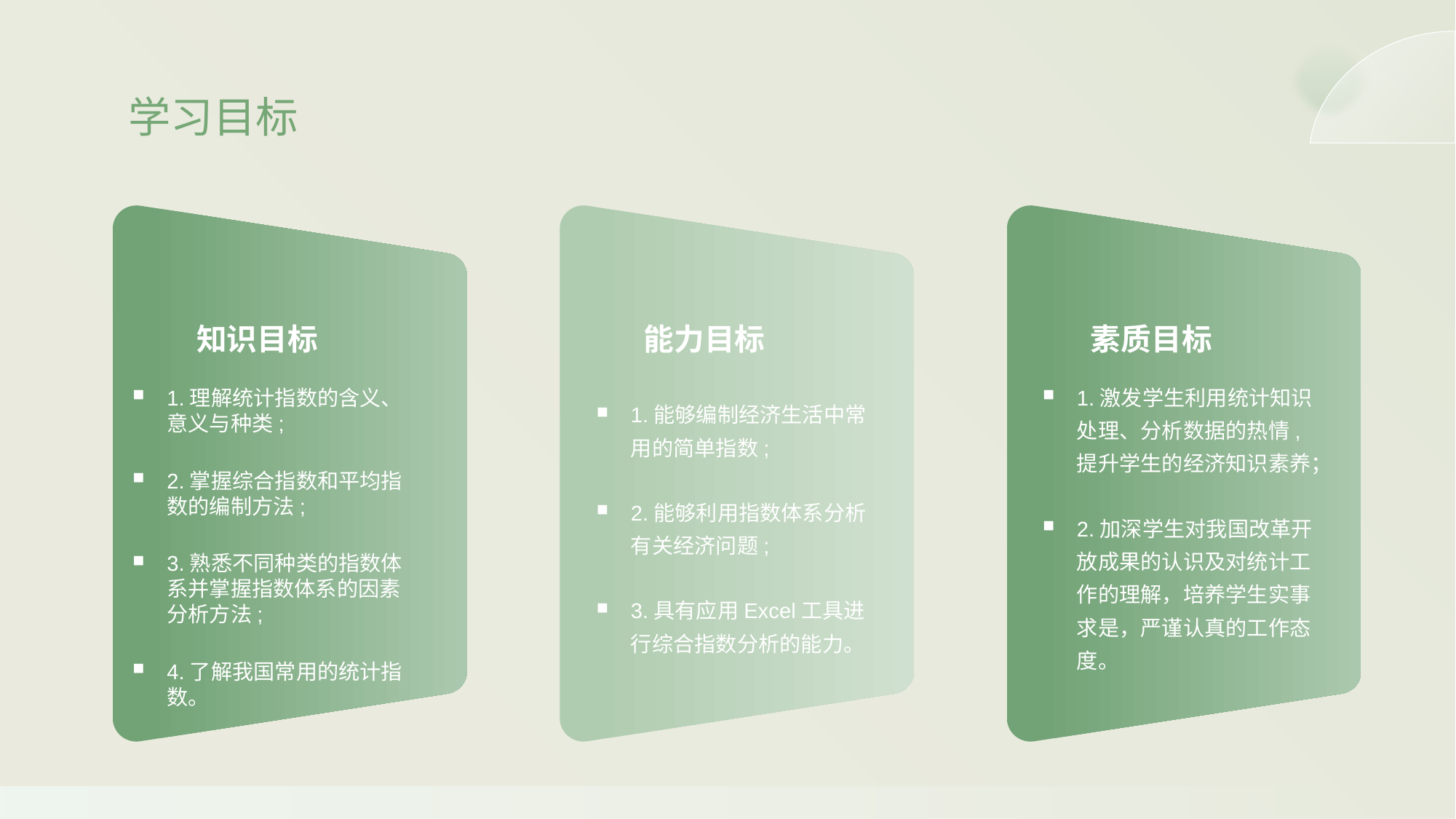

学习目标

知识目标
能力目标
素质目标
1.能够编制经济生活中常用的简单指数;
2.能够利用指数体系分析有关经济问题;
3.具有应用Excel工具进行综合指数分析的能力。
1.激发学生利用统计知识处理、分析数据的热情,提升学生的经济知识素养；
2.加深学生对我国改革开放成果的认识及对统计工作的理解，培养学生实事求是，严谨认真的工作态度。
1.理解统计指数的含义、意义与种类;
2.掌握综合指数和平均指数的编制方法;
3.熟悉不同种类的指数体系并掌握指数体系的因素分析方法;
4.了解我国常用的统计指数。